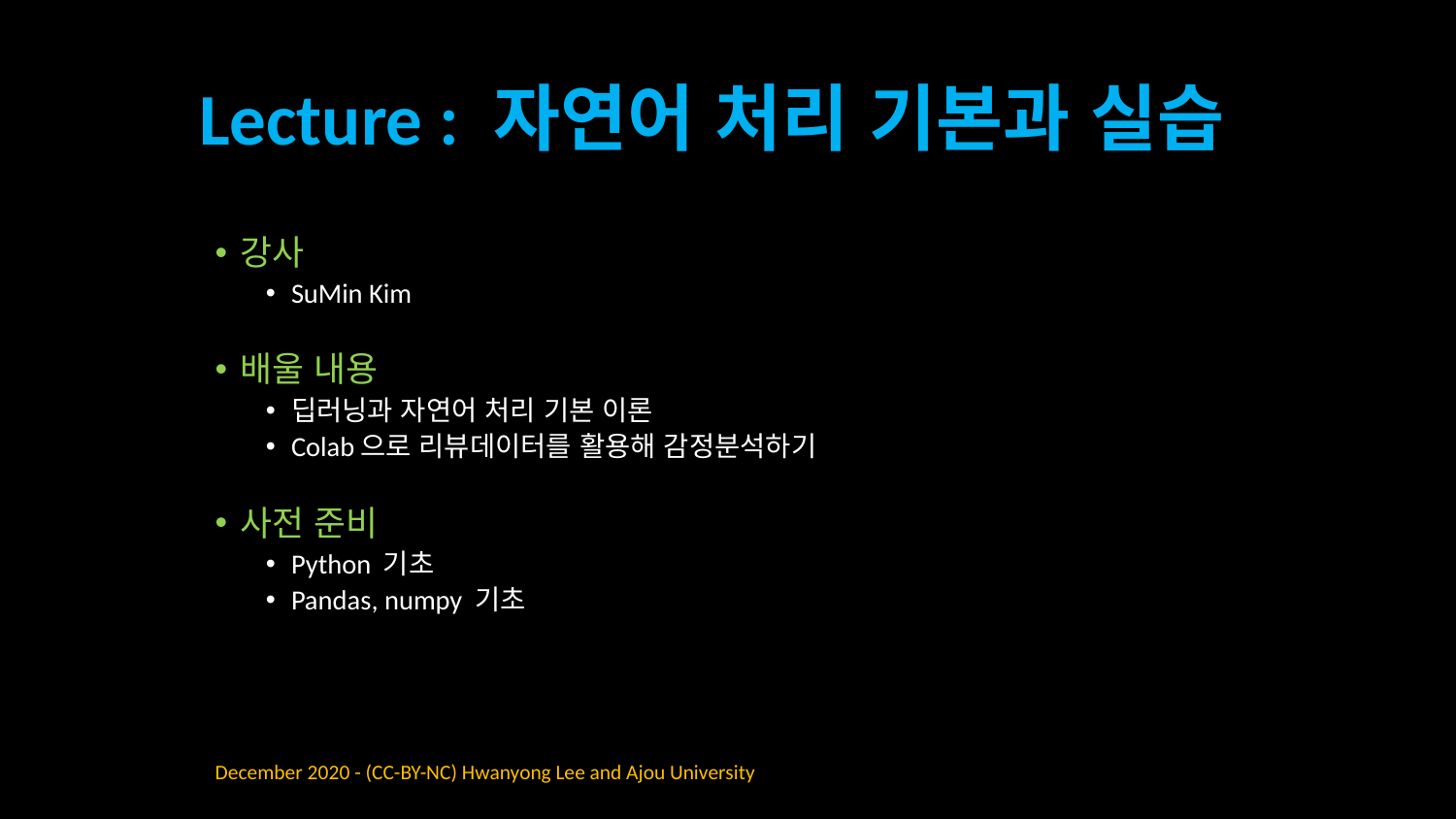

# Lecture : 자연어 처리 기본과 실습
강사
SuMin Kim
배울 내용
딥러닝과 자연어 처리 기본 이론
Colab으로 리뷰데이터를 활용해 감정분석하기
사전 준비
Python 기초
Pandas, numpy 기초

December 2020 - (CC-BY-NC) Hwanyong Lee and Ajou University